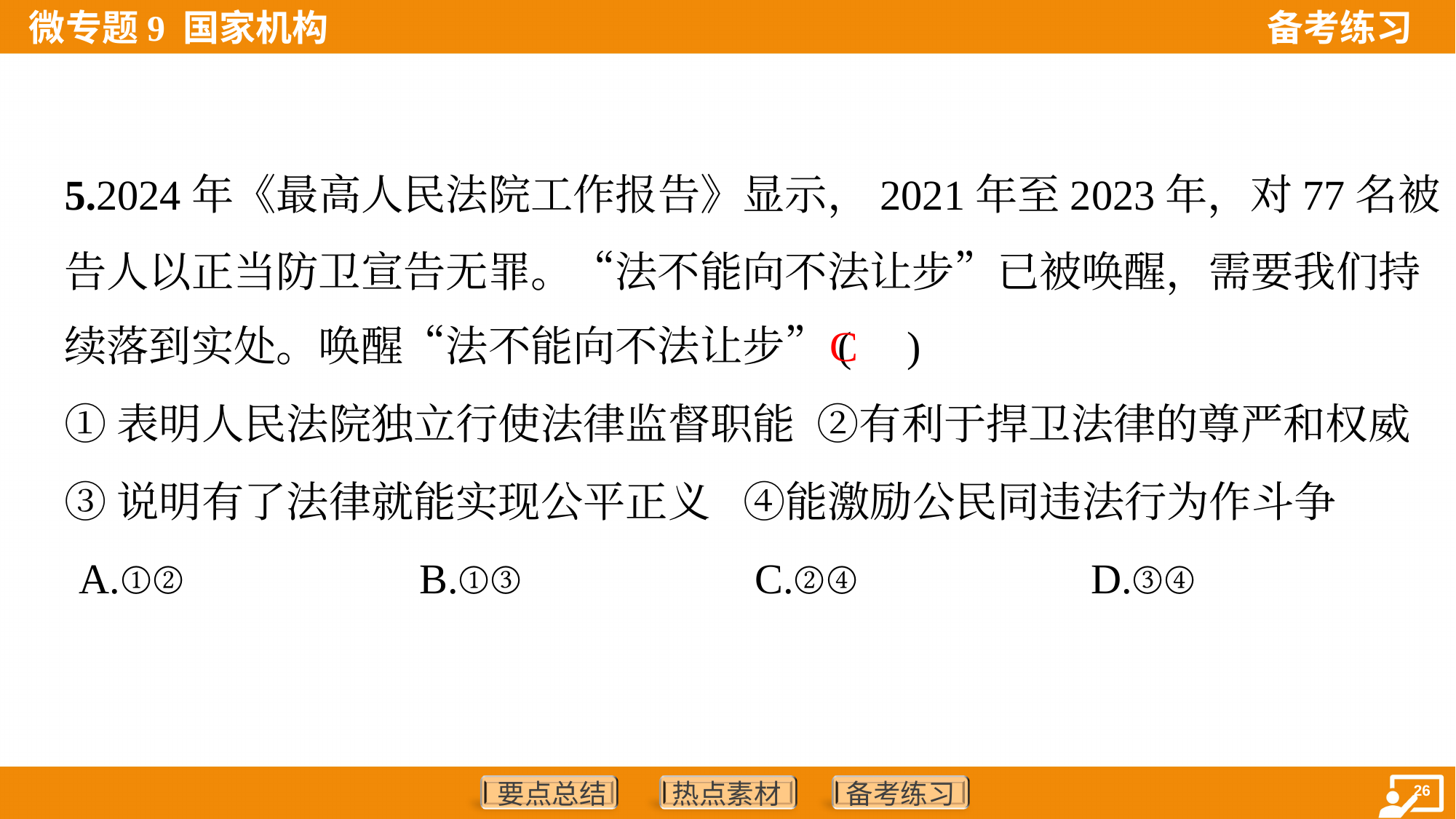

5.2024年《最高人民法院工作报告》显示，2021年至2023年，对77名被
告人以正当防卫宣告无罪。“法不能向不法让步”已被唤醒，需要我们持
续落到实处。唤醒“法不能向不法让步”(     )
C
①表明人民法院独立行使法律监督职能  ②有利于捍卫法律的尊严和权威
③说明有了法律就能实现公平正义   ④能激励公民同违法行为作斗争
A.①②	B.①③	C.②④	D.③④